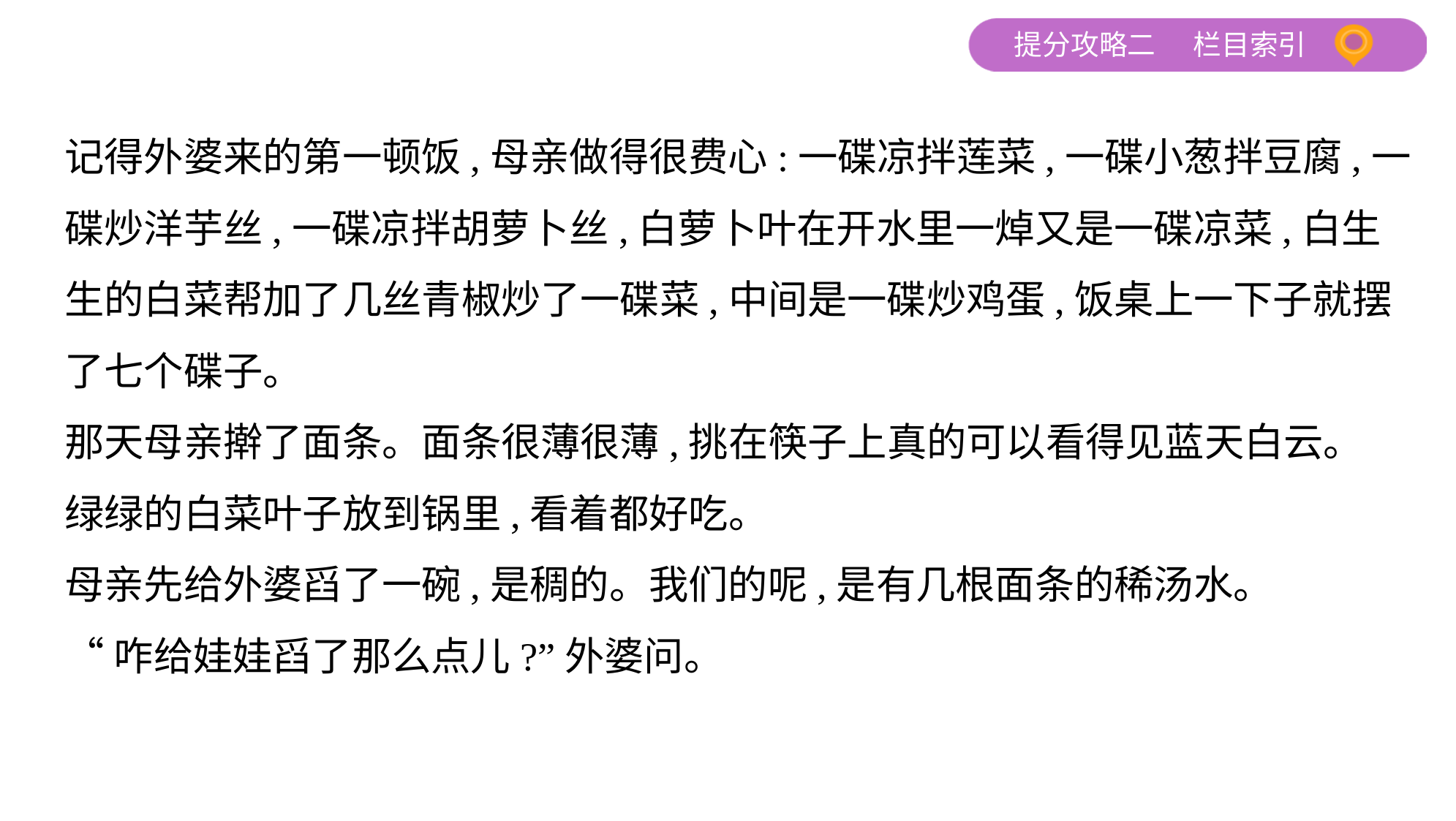

记得外婆来的第一顿饭,母亲做得很费心:一碟凉拌莲菜,一碟小葱拌豆腐,一
碟炒洋芋丝,一碟凉拌胡萝卜丝,白萝卜叶在开水里一焯又是一碟凉菜,白生
生的白菜帮加了几丝青椒炒了一碟菜,中间是一碟炒鸡蛋,饭桌上一下子就摆
了七个碟子。
那天母亲擀了面条。面条很薄很薄,挑在筷子上真的可以看得见蓝天白云。
绿绿的白菜叶子放到锅里,看着都好吃。
母亲先给外婆舀了一碗,是稠的。我们的呢,是有几根面条的稀汤水。
“咋给娃娃舀了那么点儿?”外婆问。